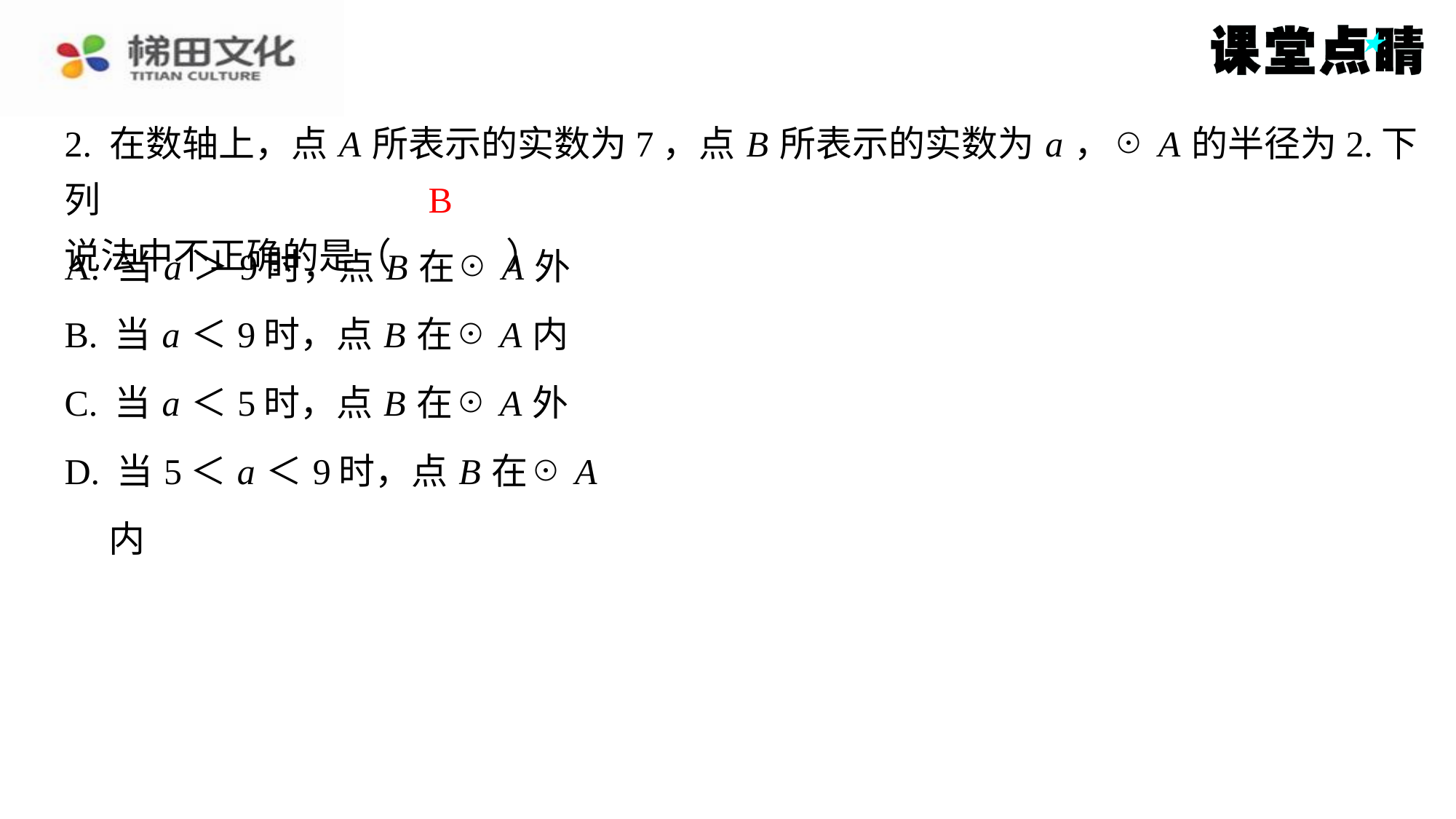

2. 在数轴上，点 A 所表示的实数为7，点 B 所表示的实数为 a ，☉ A 的半径为2.下列
说法中不正确的是（　B　）
B
| A. 当 a ＞9时，点 B 在☉ A 外 |
| --- |
| B. 当 a ＜9时，点 B 在☉ A 内 |
| C. 当 a ＜5时，点 B 在☉ A 外 |
| D. 当5＜ a ＜9时，点 B 在☉ A 内 |